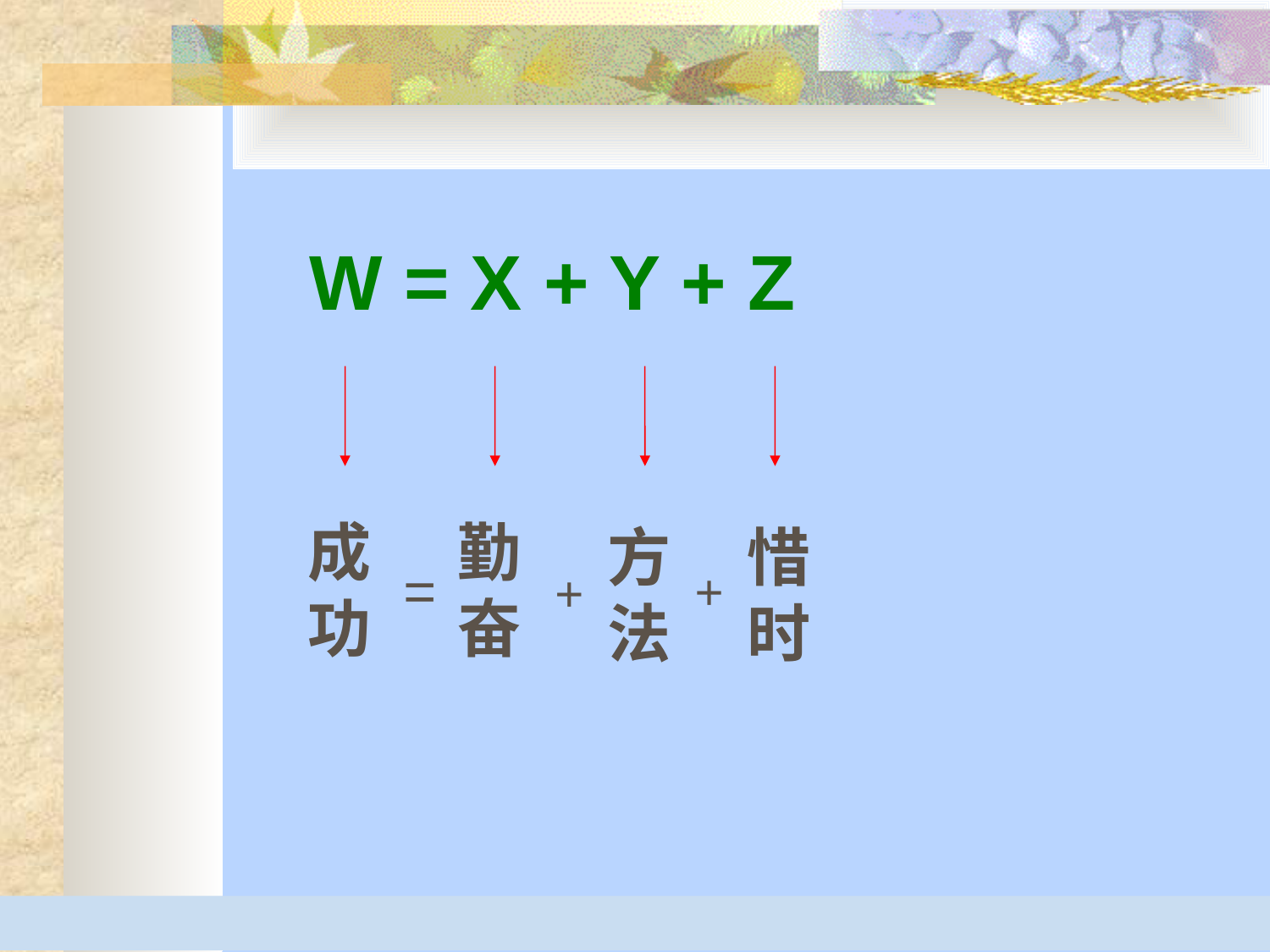

W = X + Y + Z

成功
勤奋
方法
惜时
 =
+
+